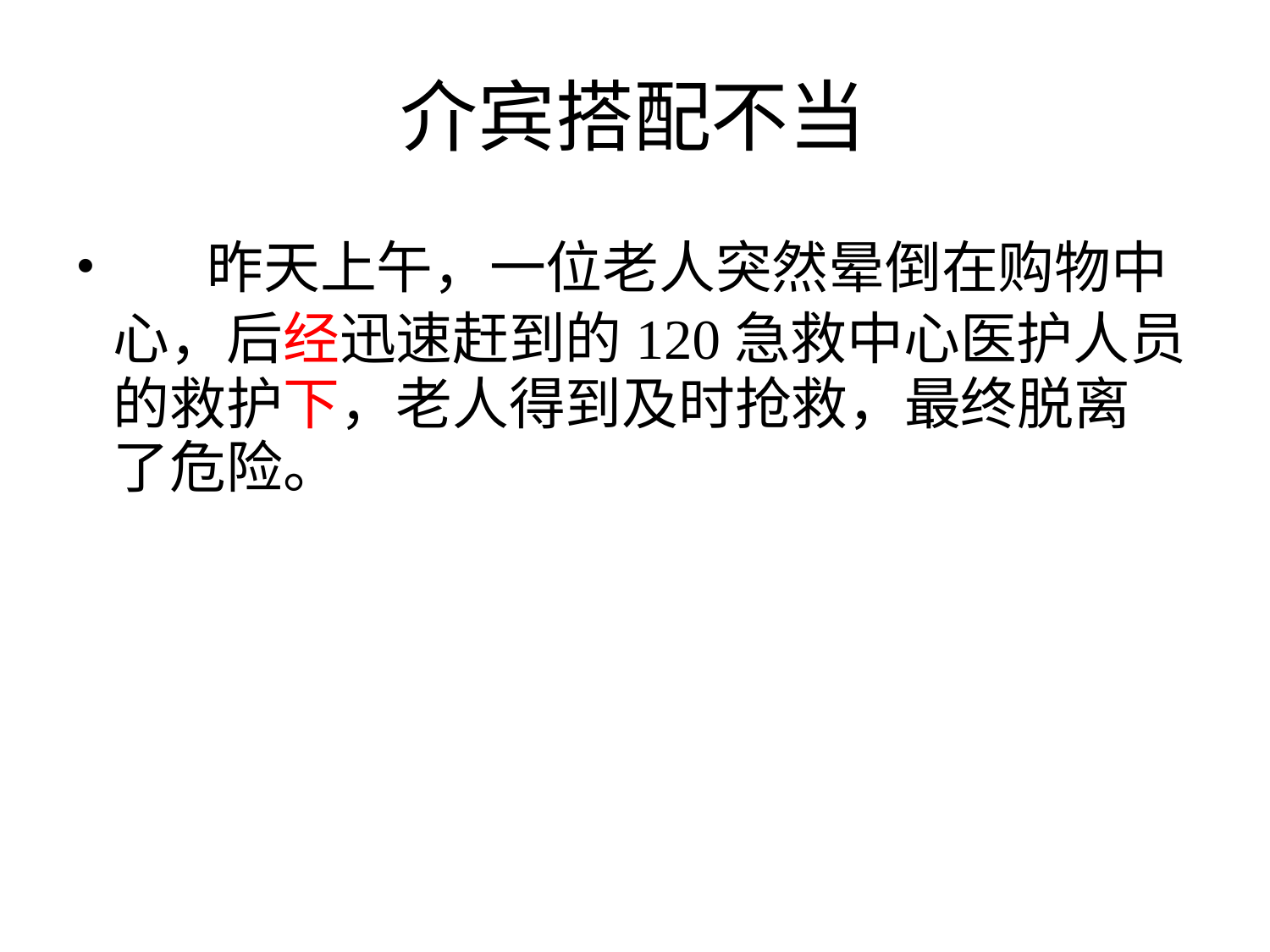

介宾搭配不当
•
	昨天上午，一位老人突然晕倒在购物中
心，后经迅速赶到的120急救中心医护人员
的救护下，老人得到及时抢救，最终脱离
了危险。